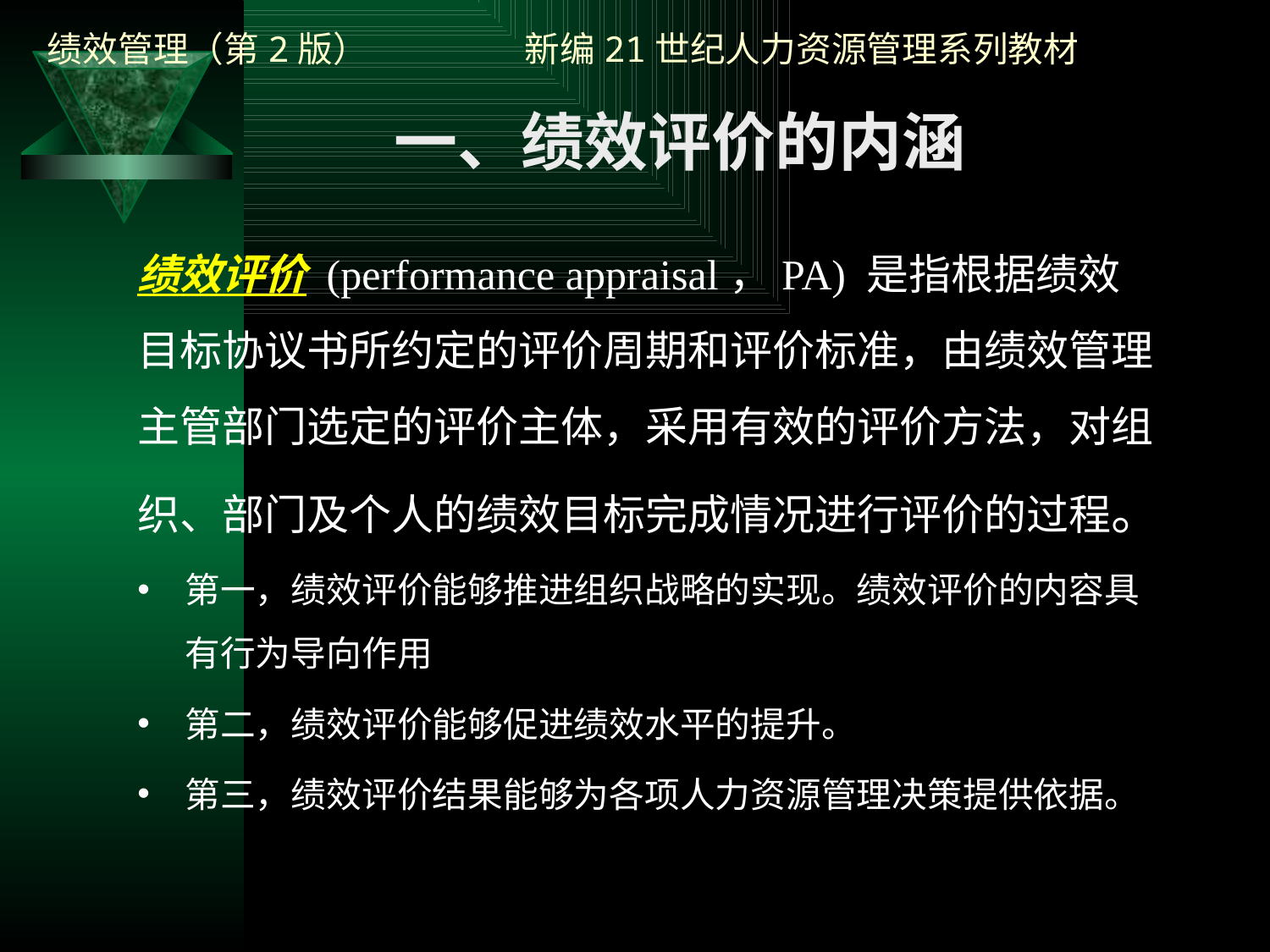

一、绩效评价的内涵
绩效评价 (performance appraisal，PA) 是指根据绩效目标协议书所约定的评价周期和评价标准，由绩效管理主管部门选定的评价主体，采用有效的评价方法，对组织、部门及个人的绩效目标完成情况进行评价的过程。
第一，绩效评价能够推进组织战略的实现。绩效评价的内容具有行为导向作用
第二，绩效评价能够促进绩效水平的提升。
第三，绩效评价结果能够为各项人力资源管理决策提供依据。